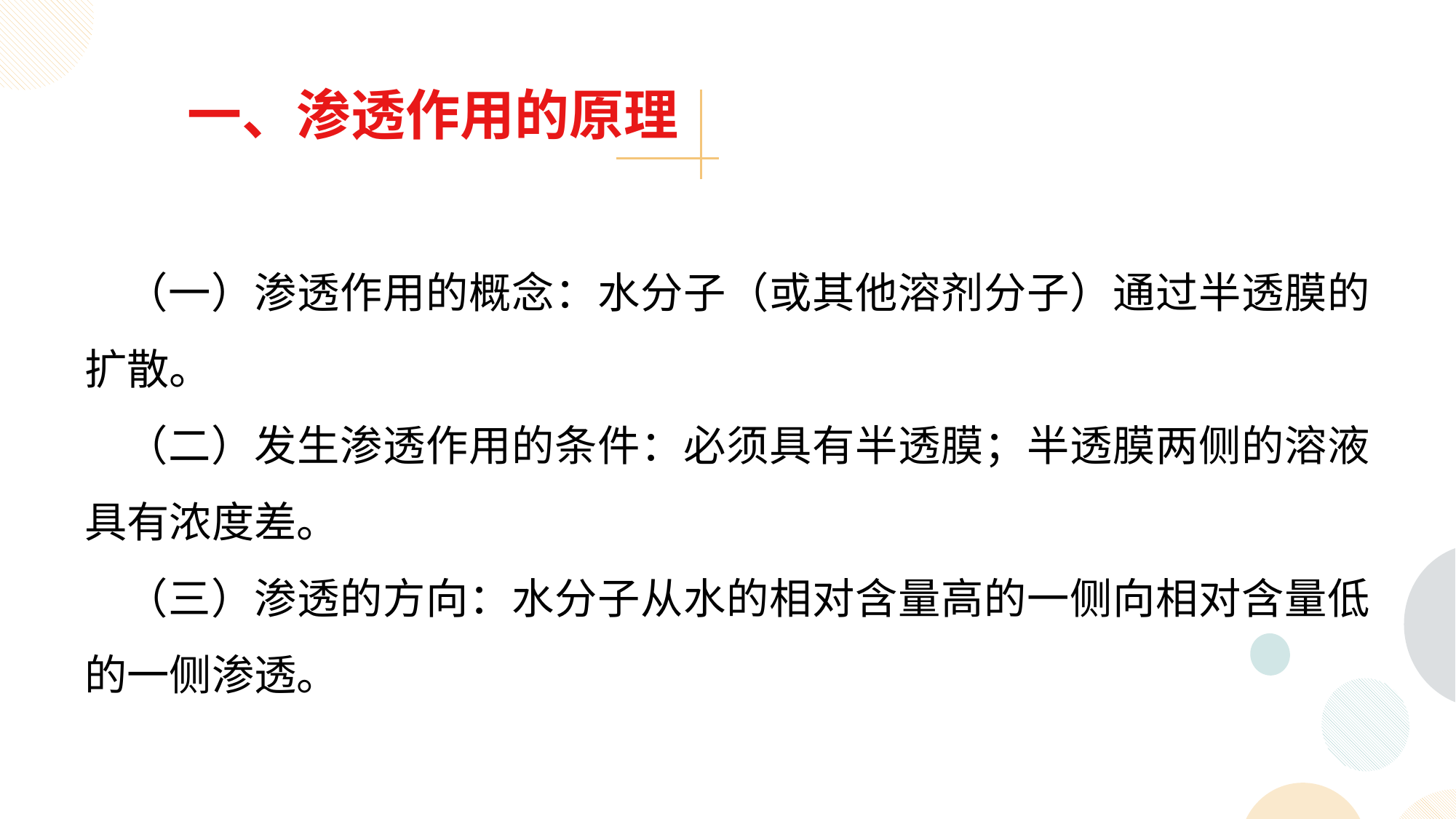

一、渗透作用的原理
   （一）渗透作用的概念：水分子（或其他溶剂分子）通过半透膜的扩散。
   （二）发生渗透作用的条件：必须具有半透膜；半透膜两侧的溶液具有浓度差。
   （三）渗透的方向：水分子从水的相对含量高的一侧向相对含量低的一侧渗透。